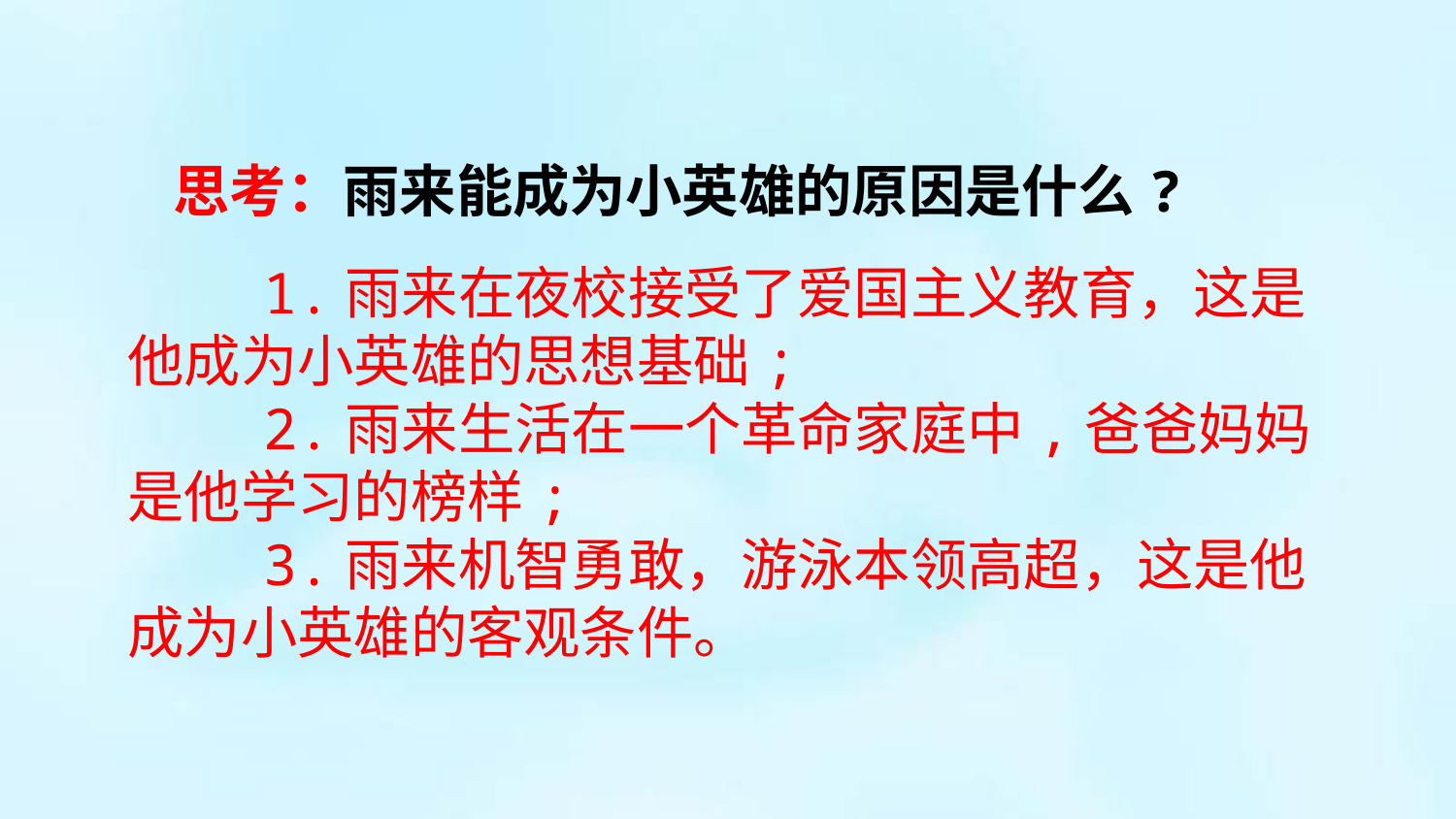

思考：雨来能成为小英雄的原因是什么?
    1.雨来在夜校接受了爱国主义教育，这是他成为小英雄的思想基础;
    2.雨来生活在一个革命家庭中,爸爸妈妈是他学习的榜样;
    3.雨来机智勇敢，游泳本领高超，这是他成为小英雄的客观条件。